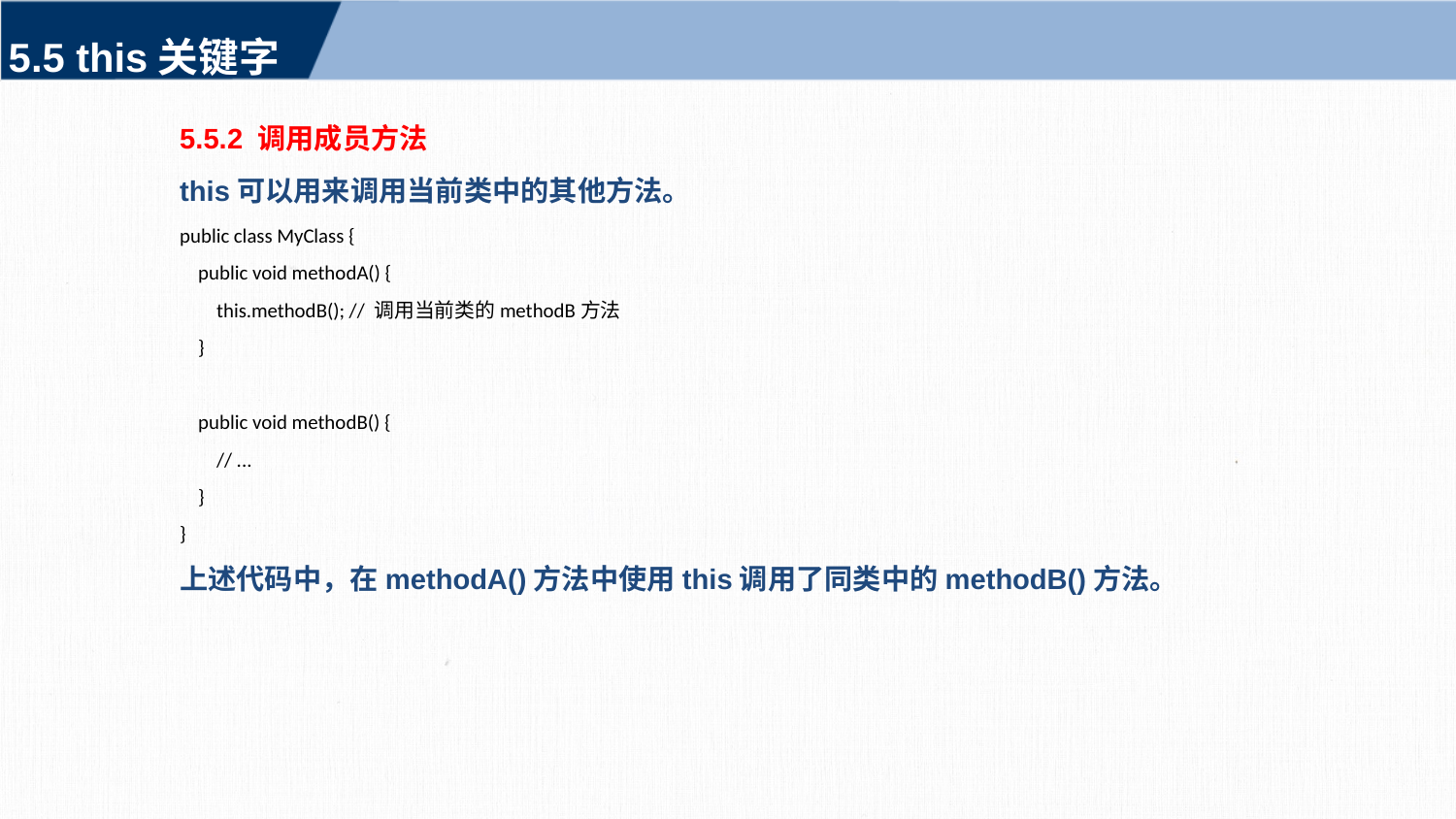

5.5 this关键字

5.5.2 调用成员方法
this可以用来调用当前类中的其他方法。
public class MyClass {
    public void methodA() {
        this.methodB(); // 调用当前类的methodB方法
    }

    public void methodB() {
        // ...
    }
}
上述代码中，在methodA()方法中使用this调用了同类中的methodB()方法。